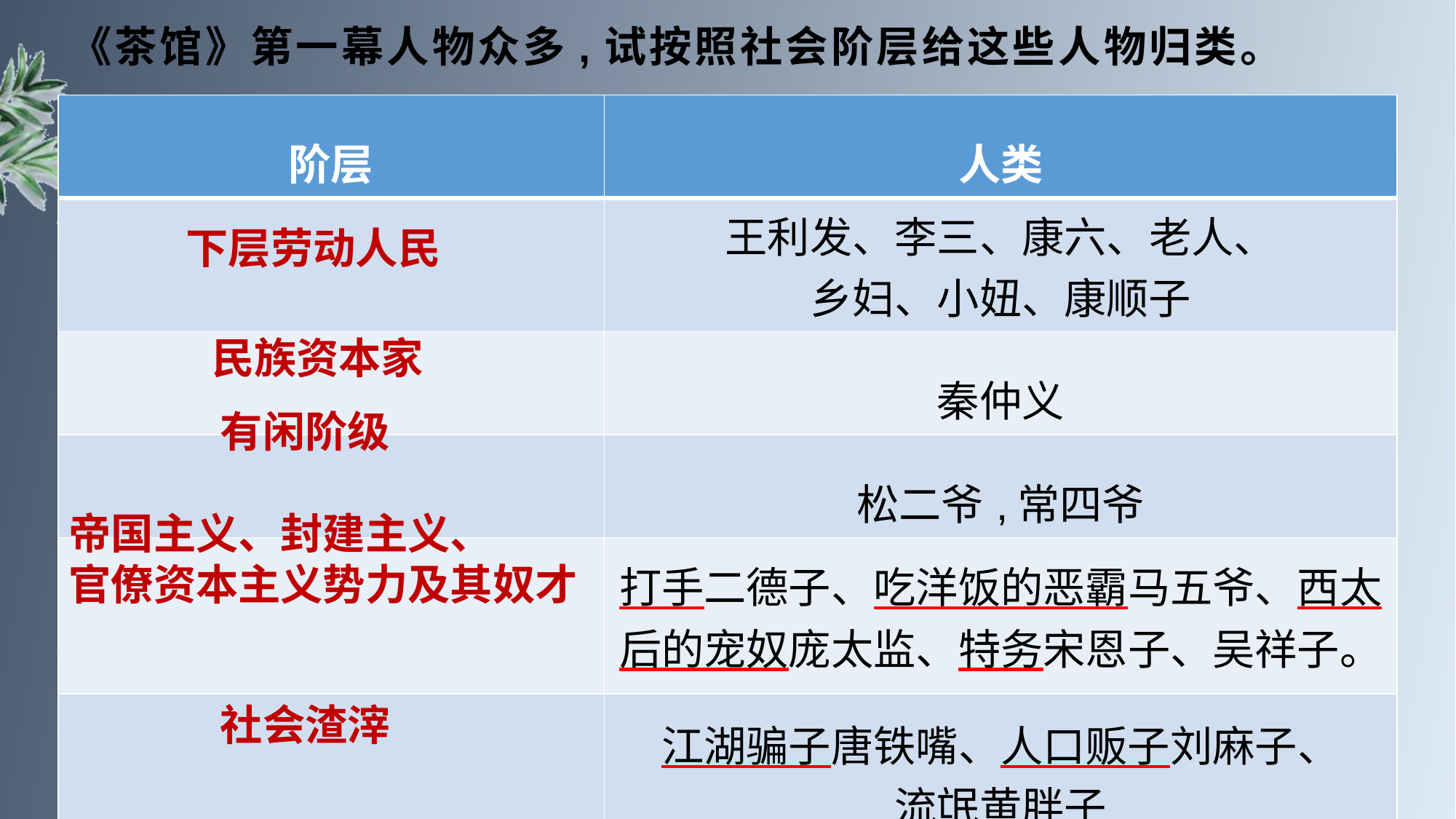

# 《茶馆》第一幕人物众多,试按照社会阶层给这些人物归类。
| 阶层 | 人类 |
| --- | --- |
|  | 王利发、李三、康六、老人、 乡妇、小妞、康顺子 |
|  | 秦仲义 |
|  | 松二爷,常四爷 |
|  | 打手二德子、吃洋饭的恶霸马五爷、西太后的宠奴庞太监、特务宋恩子、吴祥子。 |
|  | 江湖骗子唐铁嘴、人口贩子刘麻子、 流氓黄胖子 |
下层劳动人民
民族资本家
有闲阶级
帝国主义、封建主义、
官僚资本主义势力及其奴才
社会渣滓